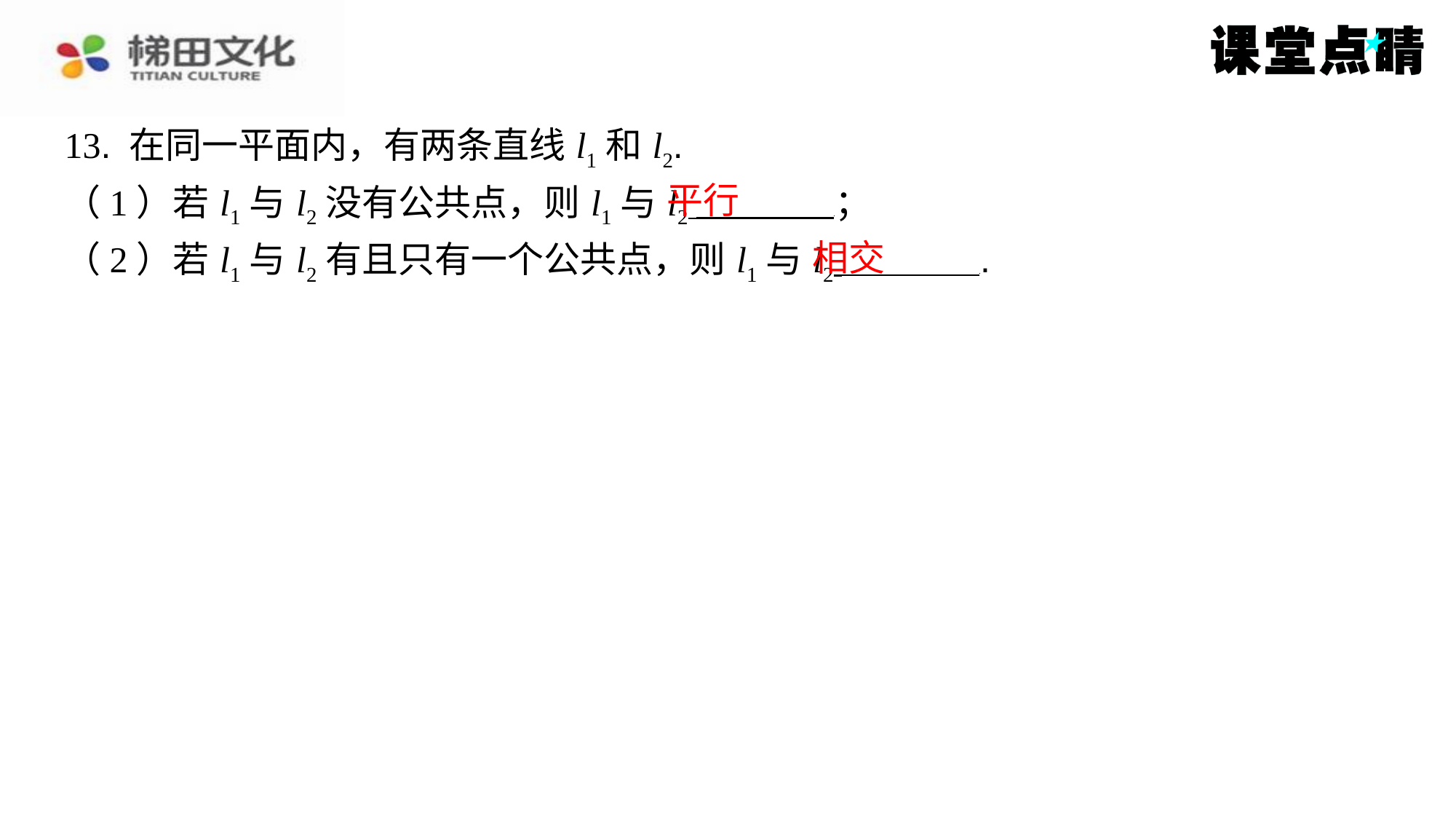

13. 在同一平面内，有两条直线 l1和 l2.
平行
（1）若 l1与 l2没有公共点，则 l1与 l2                    ⁠；
相交
（2）若 l1与 l2有且只有一个公共点，则 l1与 l2                    ⁠.